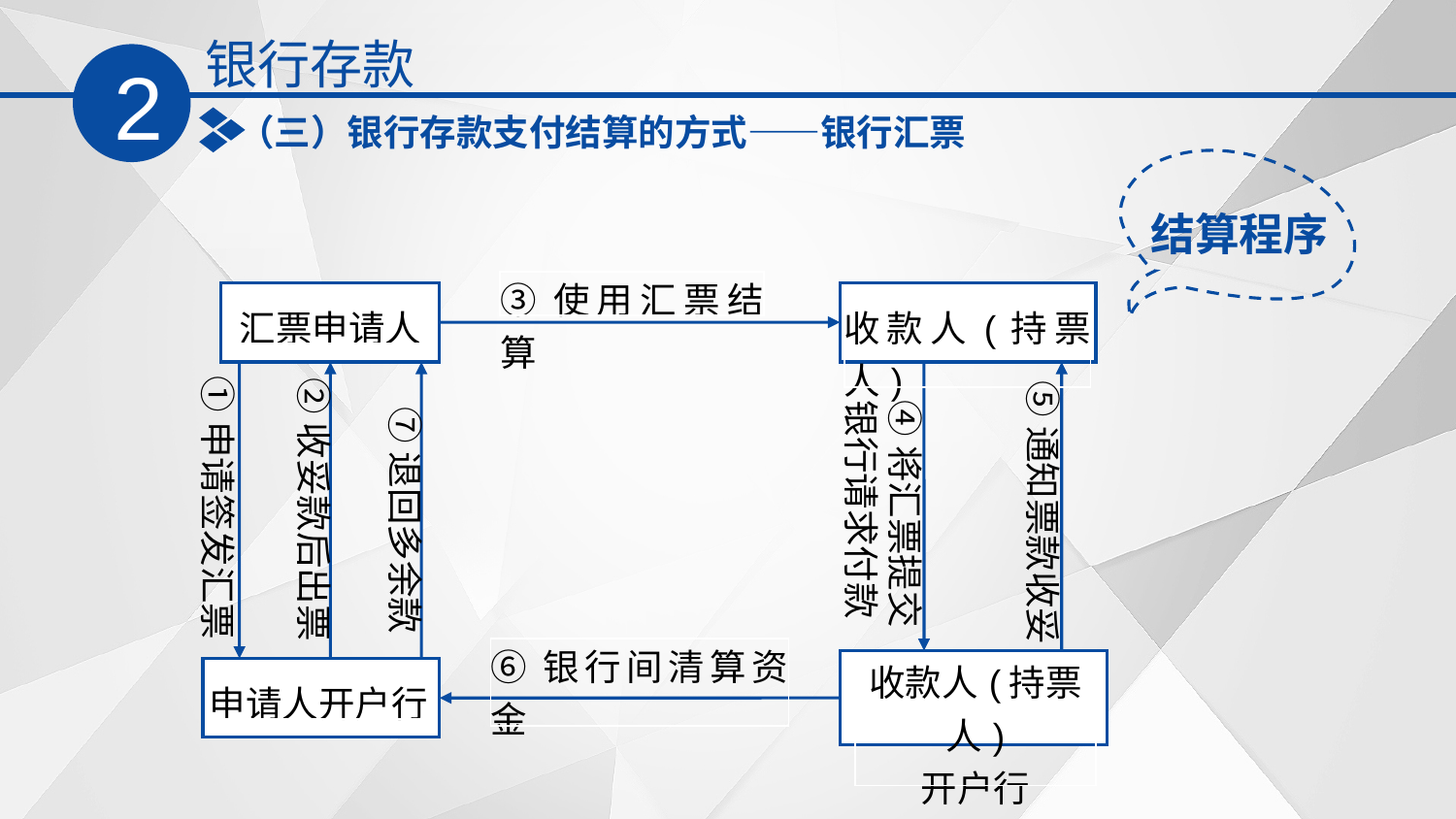

银行存款
2

（三）银行存款支付结算的方式——银行汇票

结算程序
| ③使用汇票结算 |
| --- |

| 汇票申请人 |
| --- |
| 收款人(持票人) |
| --- |
①申请签发汇票
②收妥款后出票
⑤通知票款收妥
④将汇票提交
银行请求付款
⑦退回多余款
| ⑥银行间清算资金 |
| --- |
| 收款人(持票人) 开户行 |
| --- |
| 申请人开户行 |
| --- |